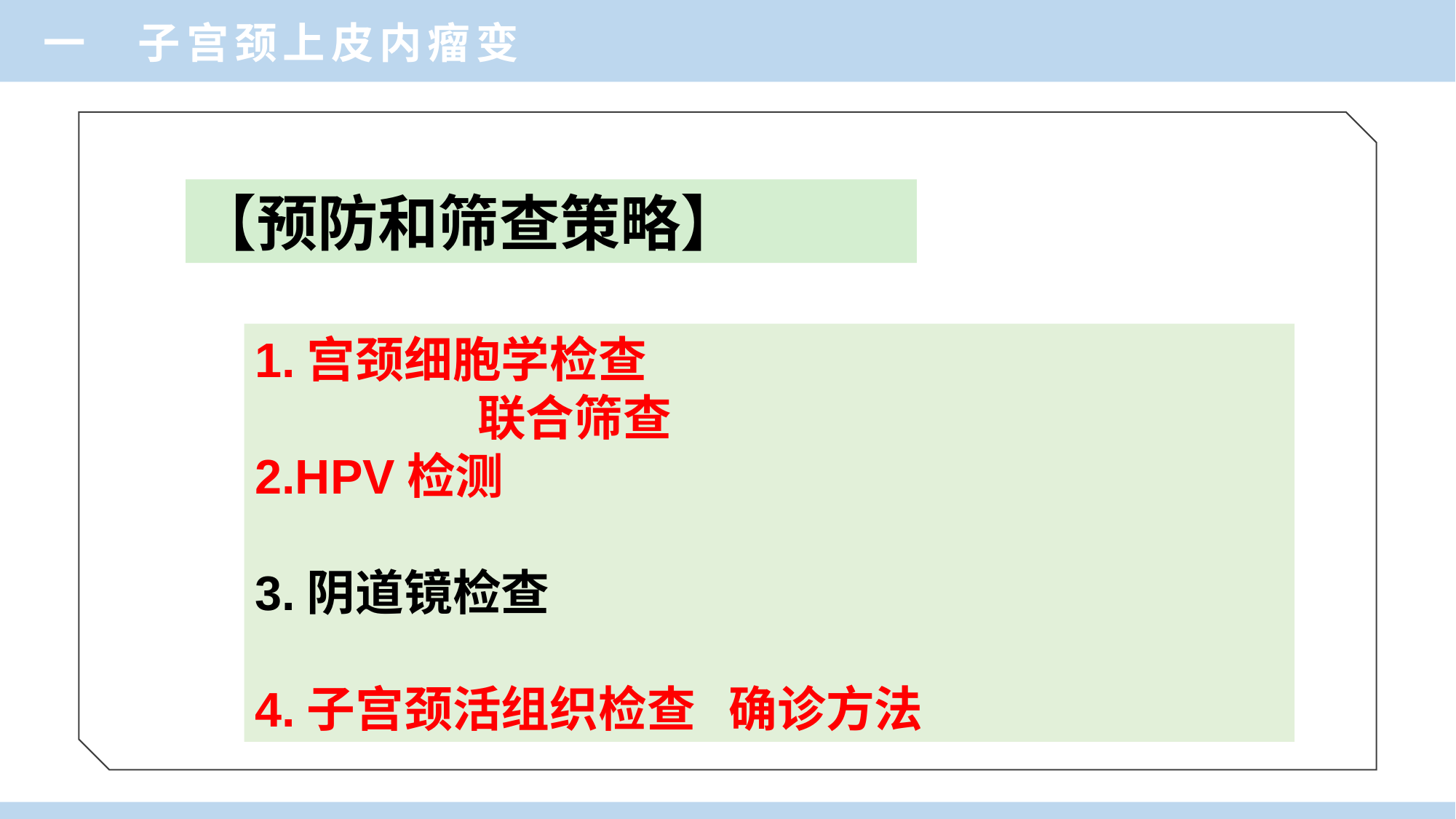

一   子宫颈上皮内瘤变

【预防和筛查策略】
1.宫颈细胞学检查
                   联合筛查
2.HPV检测

3.阴道镜检查

4.子宫颈活组织检查   确诊方法